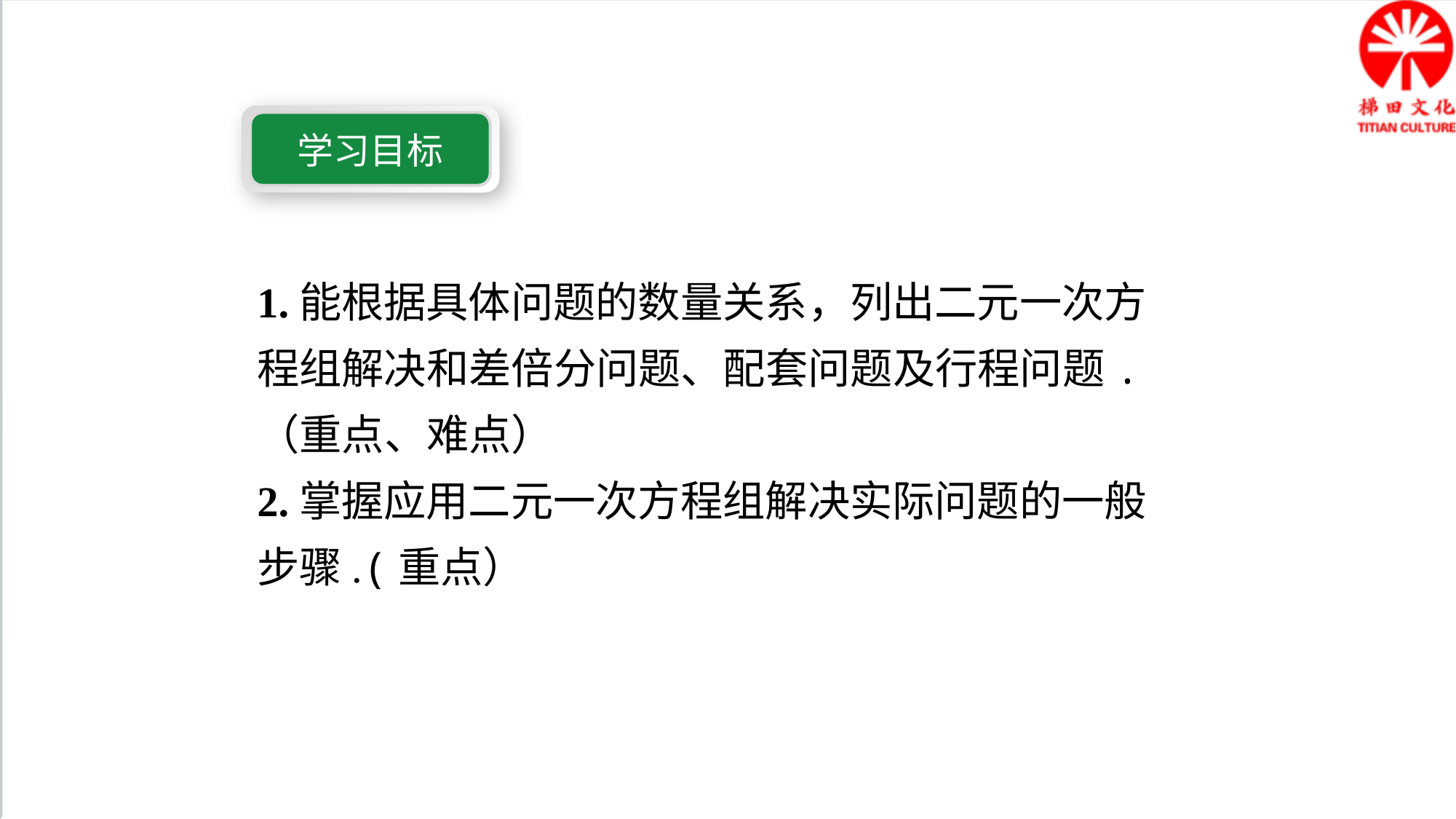

学习目标
1.能根据具体问题的数量关系，列出二元一次方程组解决和差倍分问题、配套问题及行程问题.（重点、难点）
2.掌握应用二元一次方程组解决实际问题的一般步骤.(重点）